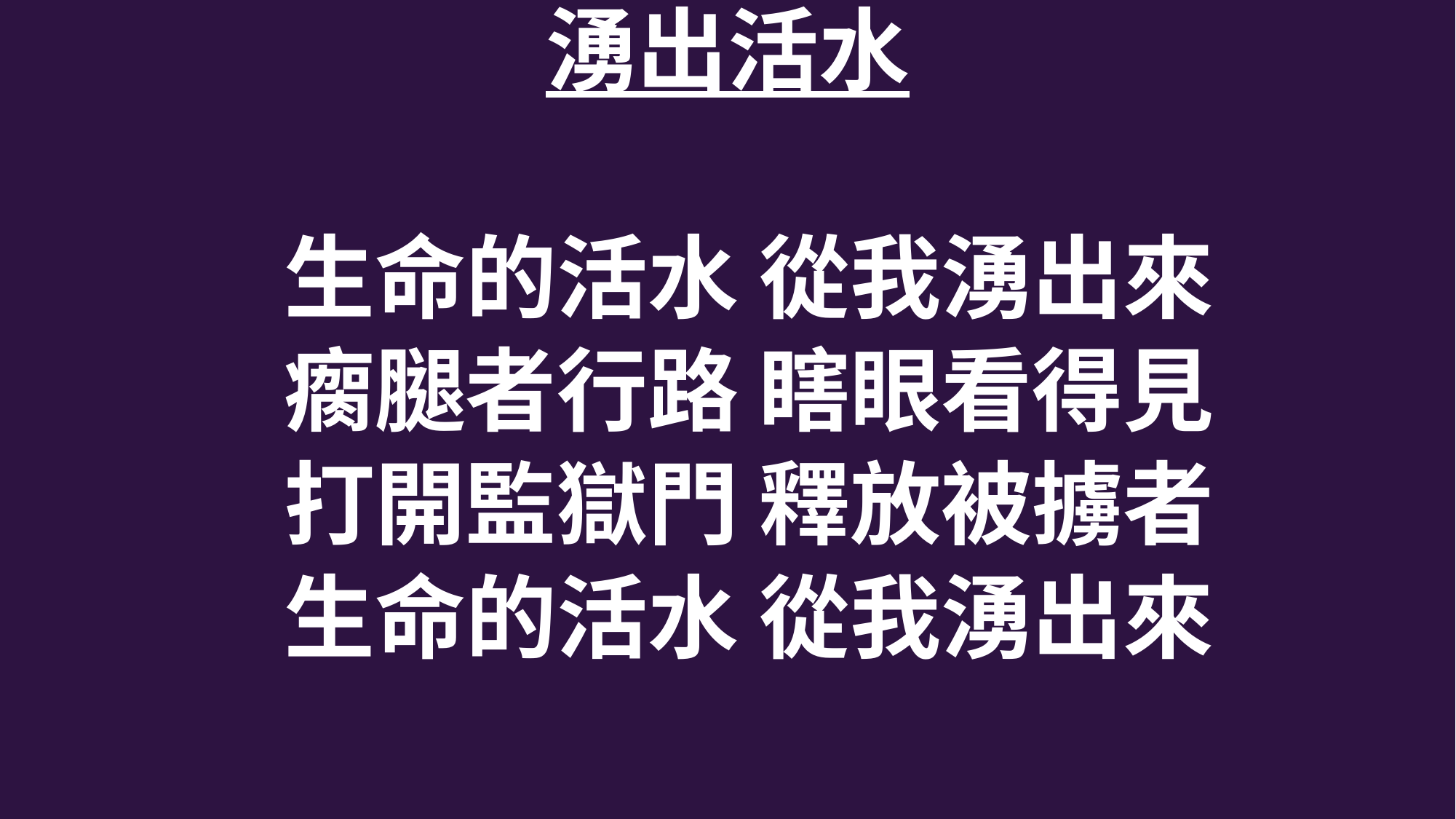

湧出活水

 生命的活水 從我湧出來
 瘸腿者行路 瞎眼看得見
 打開監獄門 釋放被擄者
 生命的活水 從我湧出來